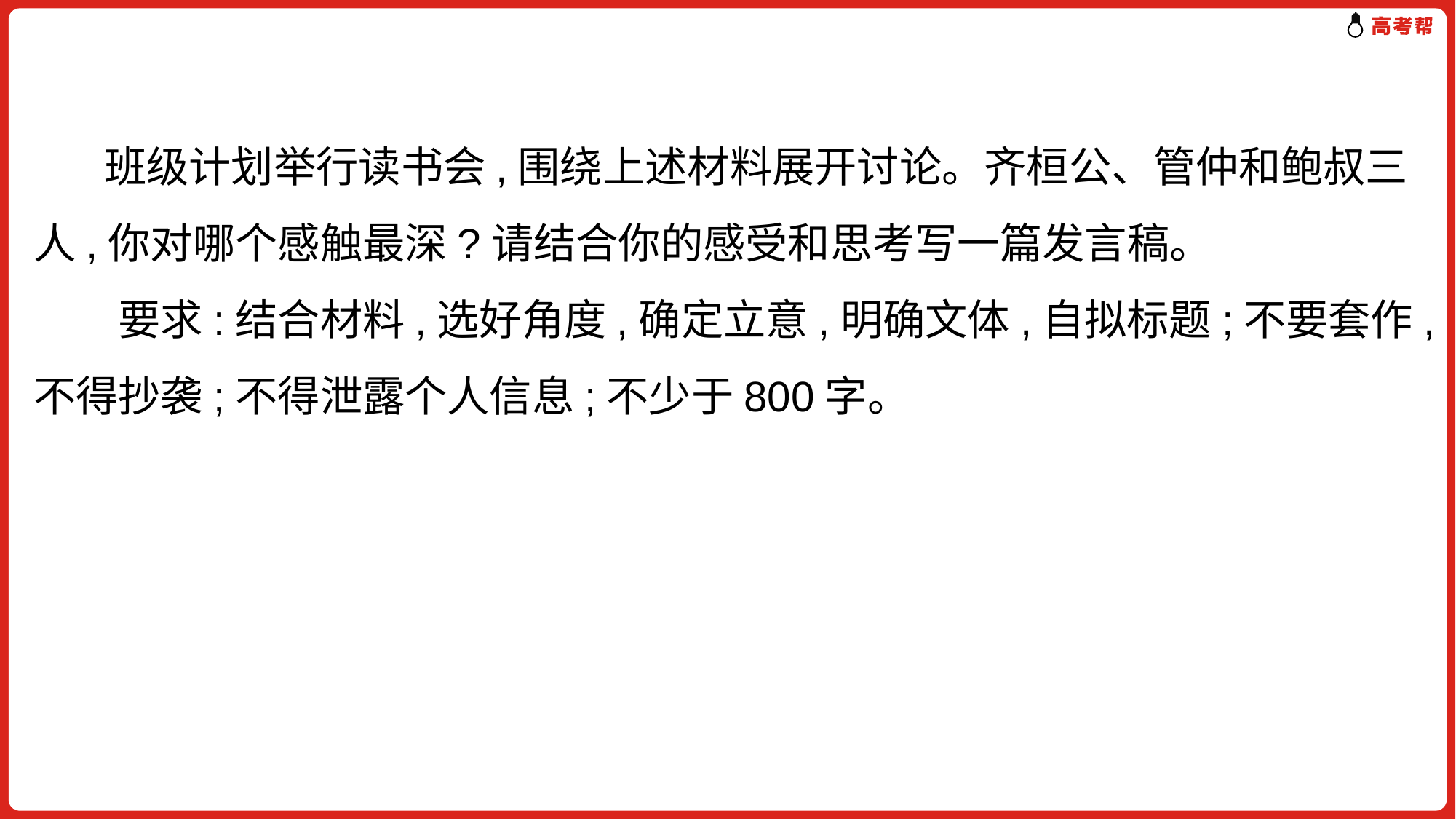

班级计划举行读书会,围绕上述材料展开讨论。齐桓公、管仲和鲍叔三人,你对哪个感触最深?请结合你的感受和思考写一篇发言稿。
　　要求:结合材料,选好角度,确定立意,明确文体,自拟标题;不要套作,不得抄袭;不得泄露个人信息;不少于800字。